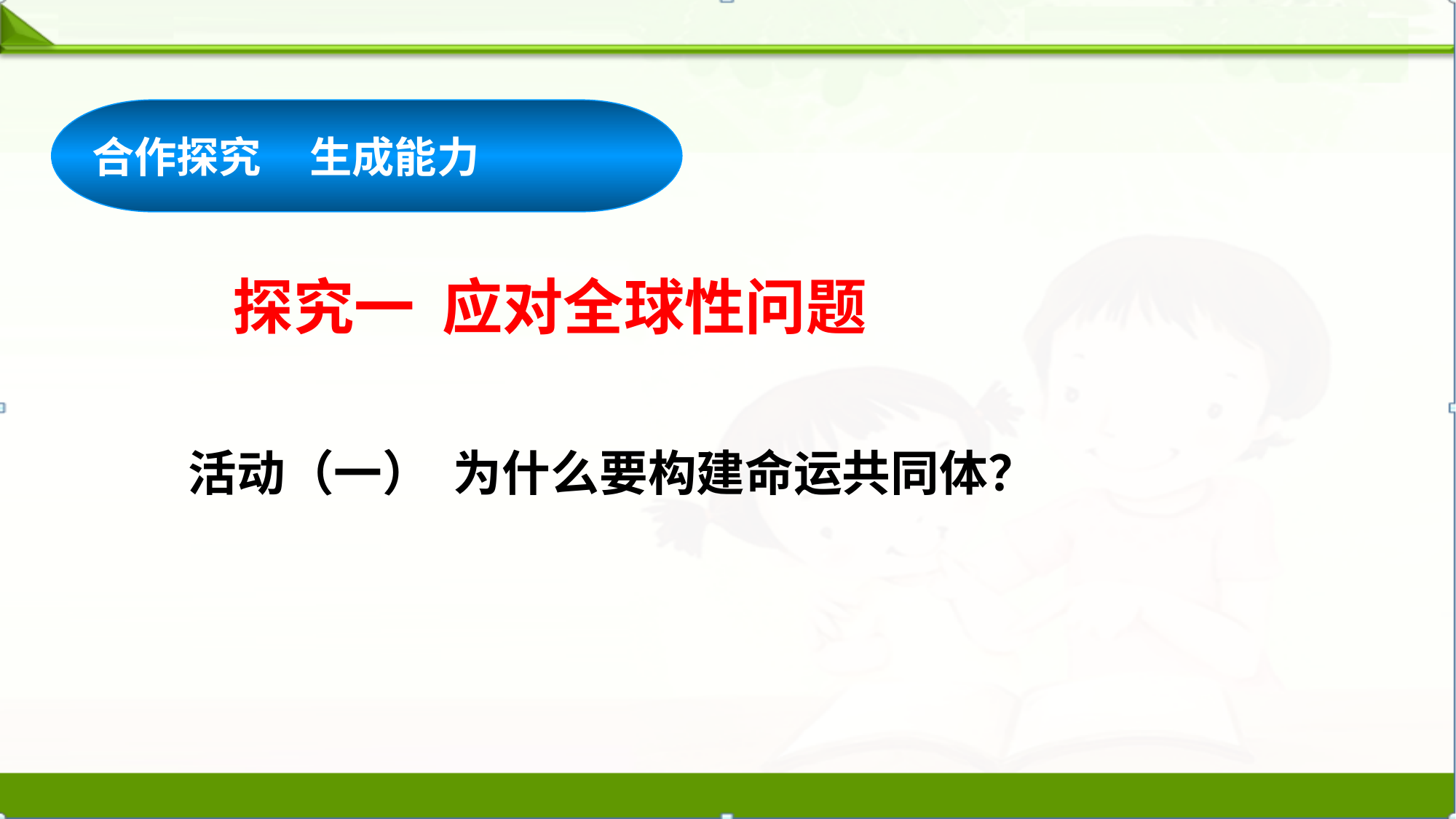

合作探究     生成能力
探究一  应对全球性问题
活动（一）  为什么要构建命运共同体？